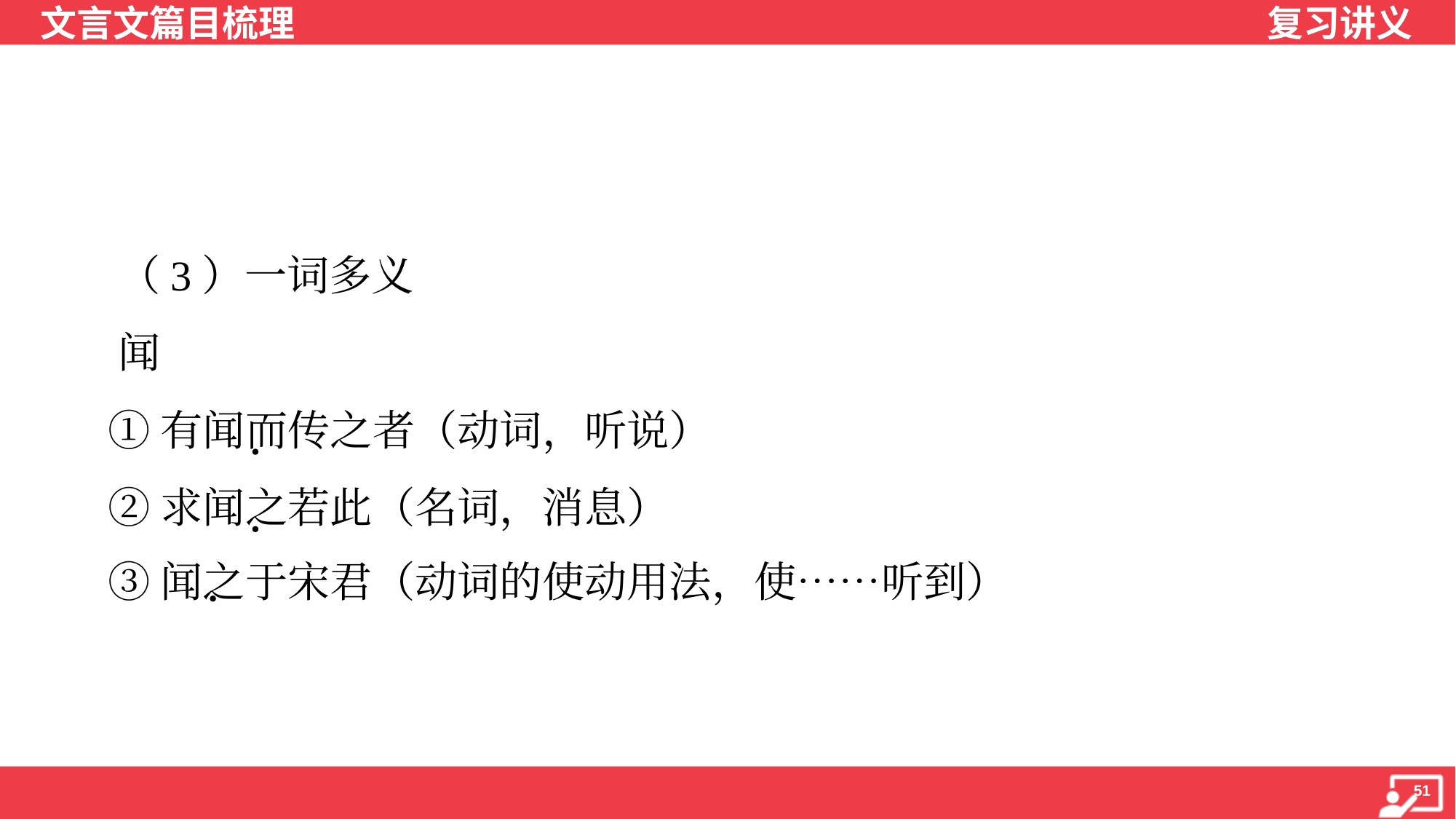

（3）一词多义
    闻
    ①有闻而传之者（动词，听说）
    ②求闻之若此（名词，消息）
    ③闻之于宋君（动词的使动用法，使……听到）